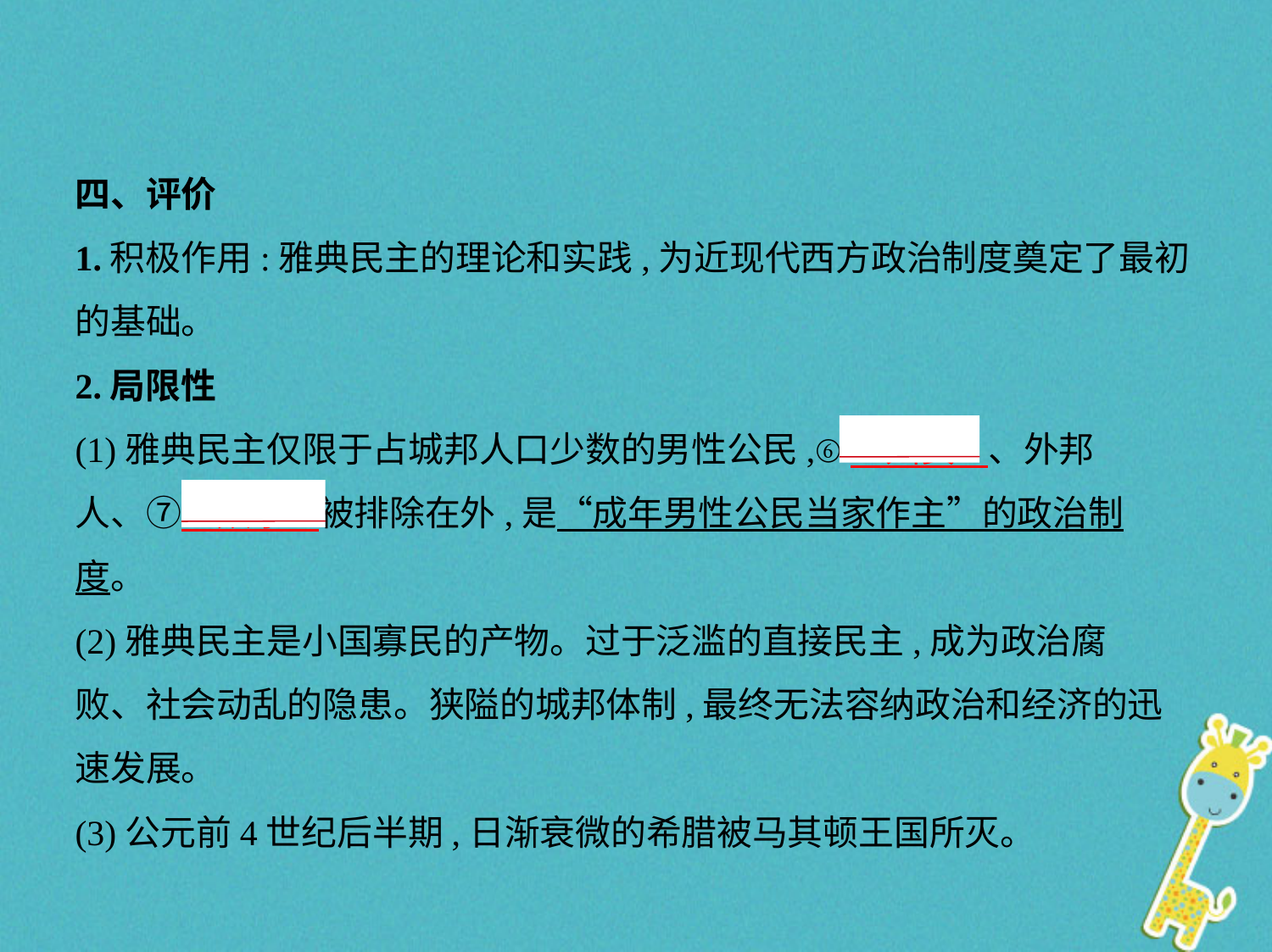

四、评价
1.积极作用:雅典民主的理论和实践,为近现代西方政治制度奠定了最初
的基础。
2.局限性
(1)雅典民主仅限于占城邦人口少数的男性公民,⑥　妇女    、外邦
人、⑦　奴隶    被排除在外,是“成年男性公民当家作主”的政治制
度。
(2)雅典民主是小国寡民的产物。过于泛滥的直接民主,成为政治腐
败、社会动乱的隐患。狭隘的城邦体制,最终无法容纳政治和经济的迅
速发展。
(3)公元前4世纪后半期,日渐衰微的希腊被马其顿王国所灭。